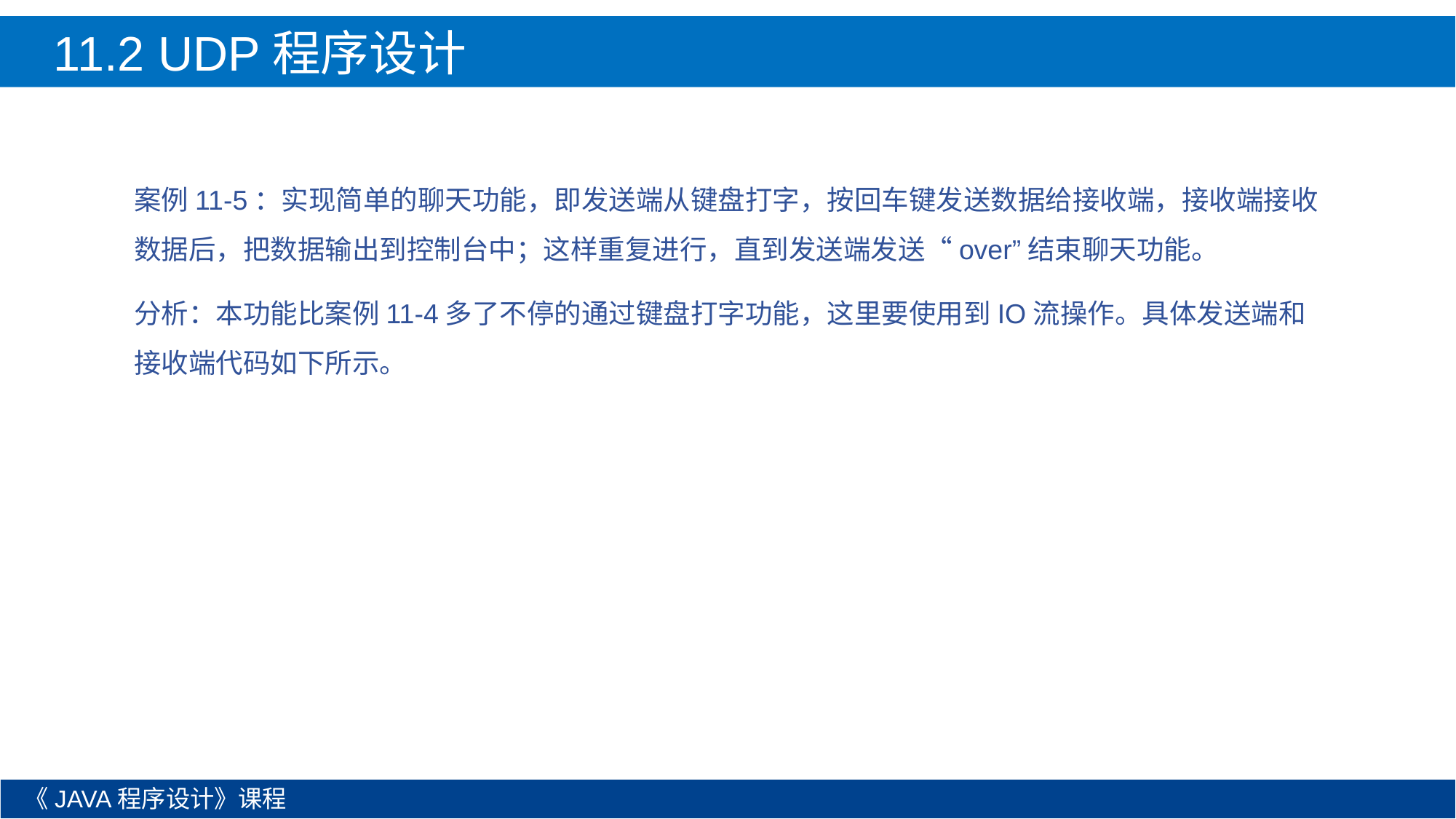

11.2 UDP程序设计
案例11-5：实现简单的聊天功能，即发送端从键盘打字，按回车键发送数据给接收端，接收端接收数据后，把数据输出到控制台中；这样重复进行，直到发送端发送“over”结束聊天功能。
分析：本功能比案例11-4多了不停的通过键盘打字功能，这里要使用到IO流操作。具体发送端和接收端代码如下所示。
《JAVA程序设计》课程